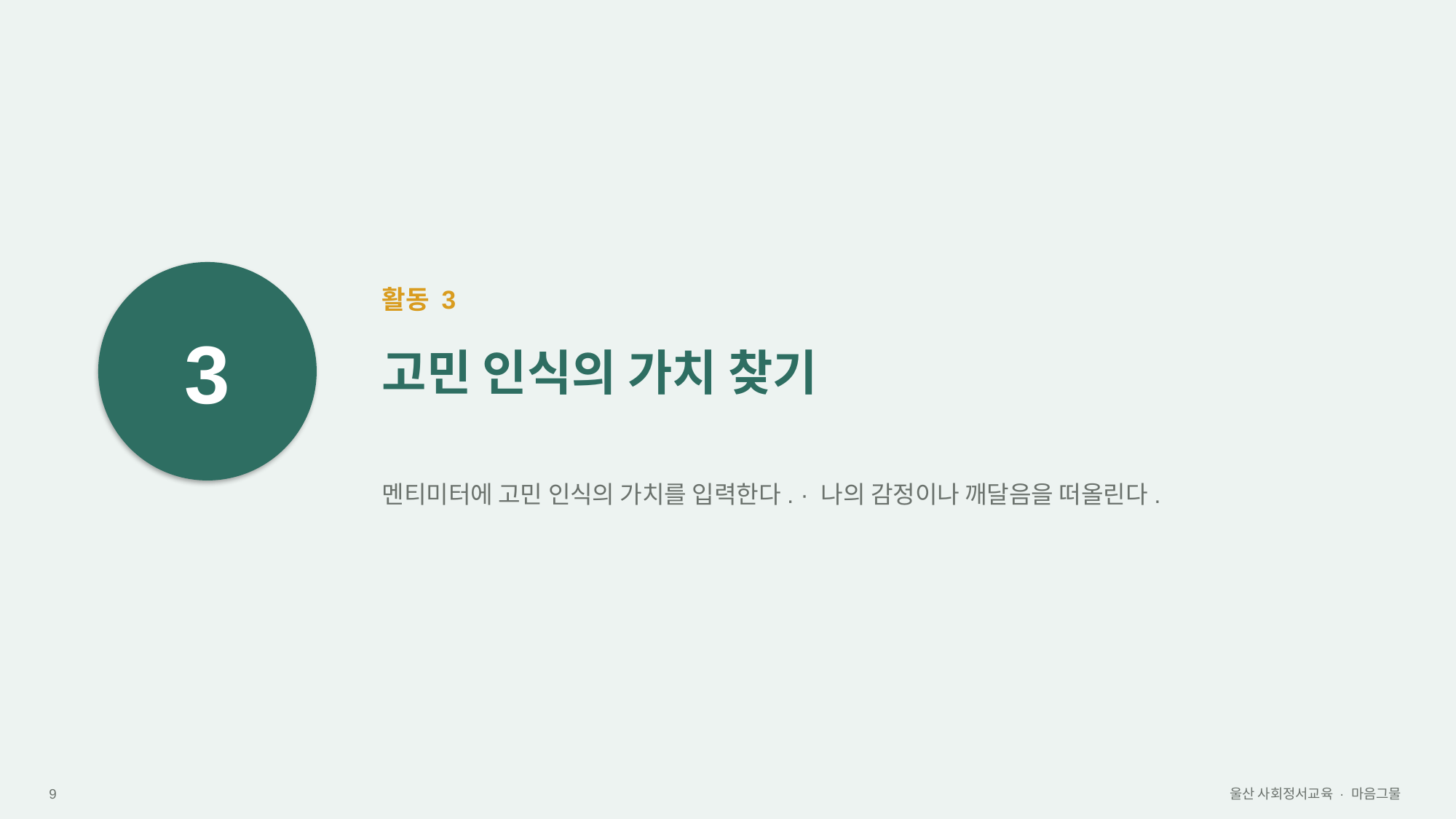

3
활동 3
고민 인식의 가치 찾기
멘티미터에 고민 인식의 가치를 입력한다. · 나의 감정이나 깨달음을 떠올린다.
9
울산 사회정서교육 · 마음그물